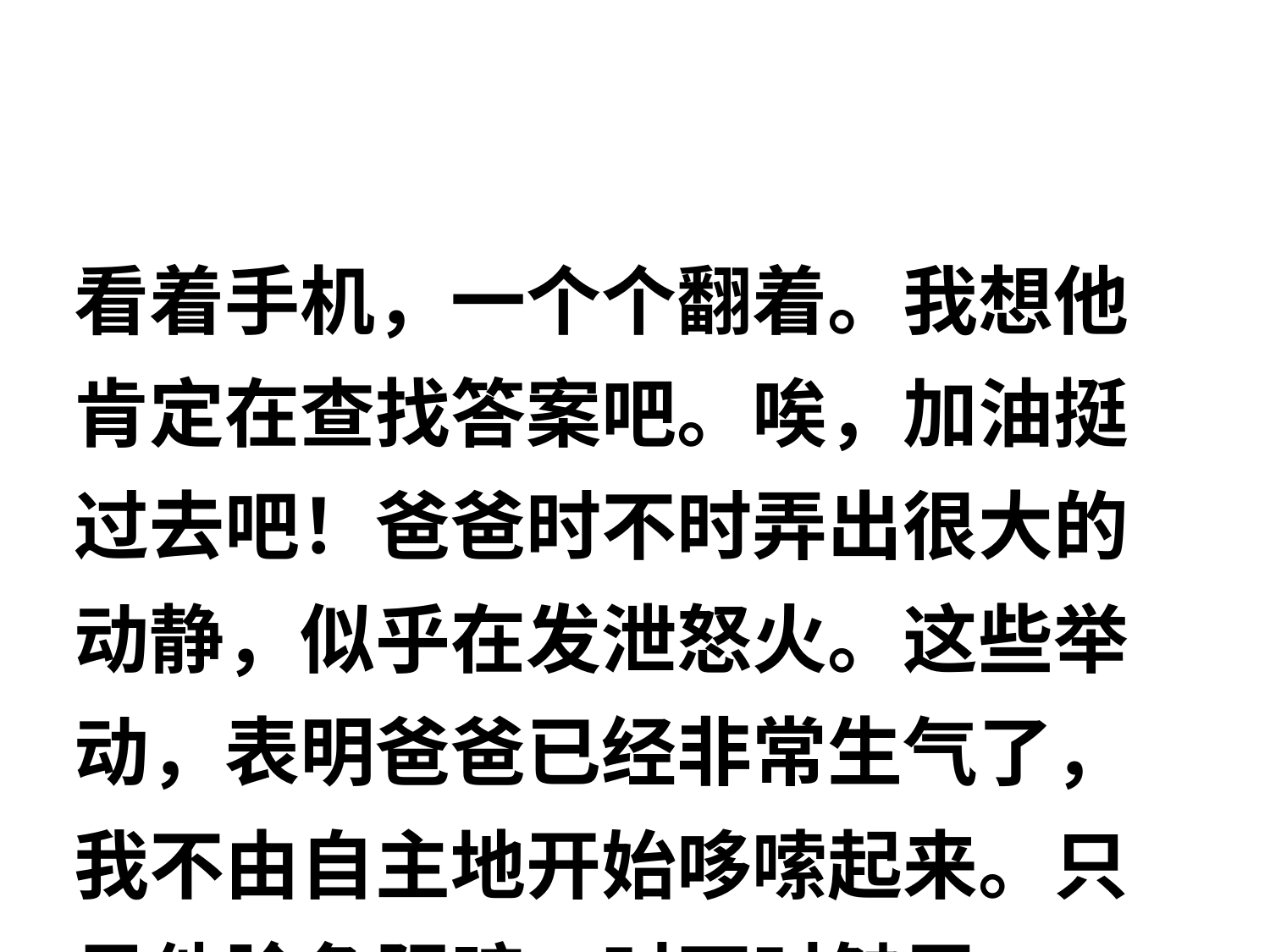

看着手机，一个个翻着。我想他肯定在查找答案吧。唉，加油挺过去吧！爸爸时不时弄出很大的动静，似乎在发泄怒火。这些举动，表明爸爸已经非常生气了，我不由自主地开始哆嗦起来。只见他脸色阴暗，时不时皱眉。